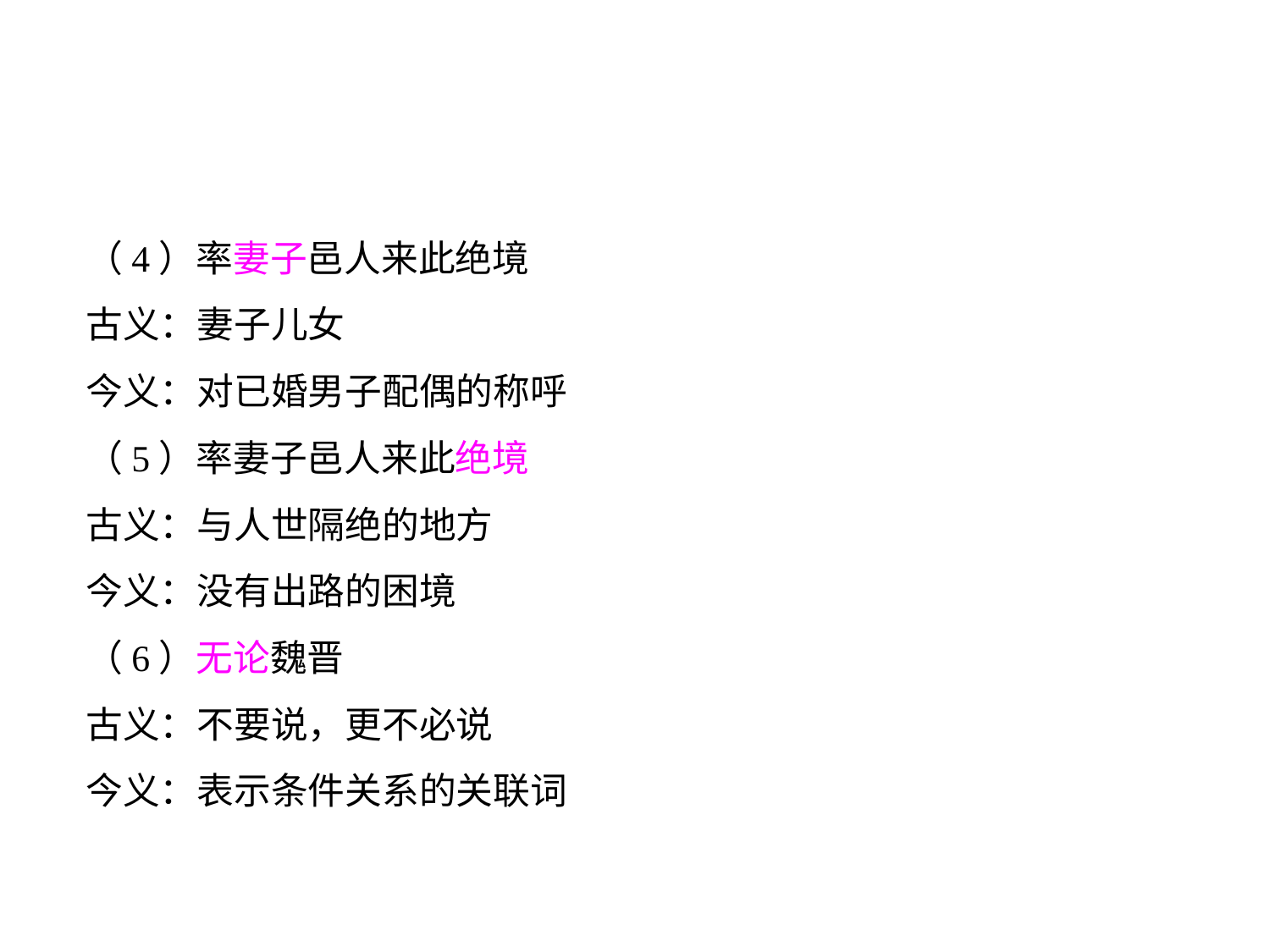

（4）率妻子邑人来此绝境
古义：妻子儿女
今义：对已婚男子配偶的称呼
（5）率妻子邑人来此绝境
古义：与人世隔绝的地方
今义：没有出路的困境
（6）无论魏晋
古义：不要说，更不必说
今义：表示条件关系的关联词